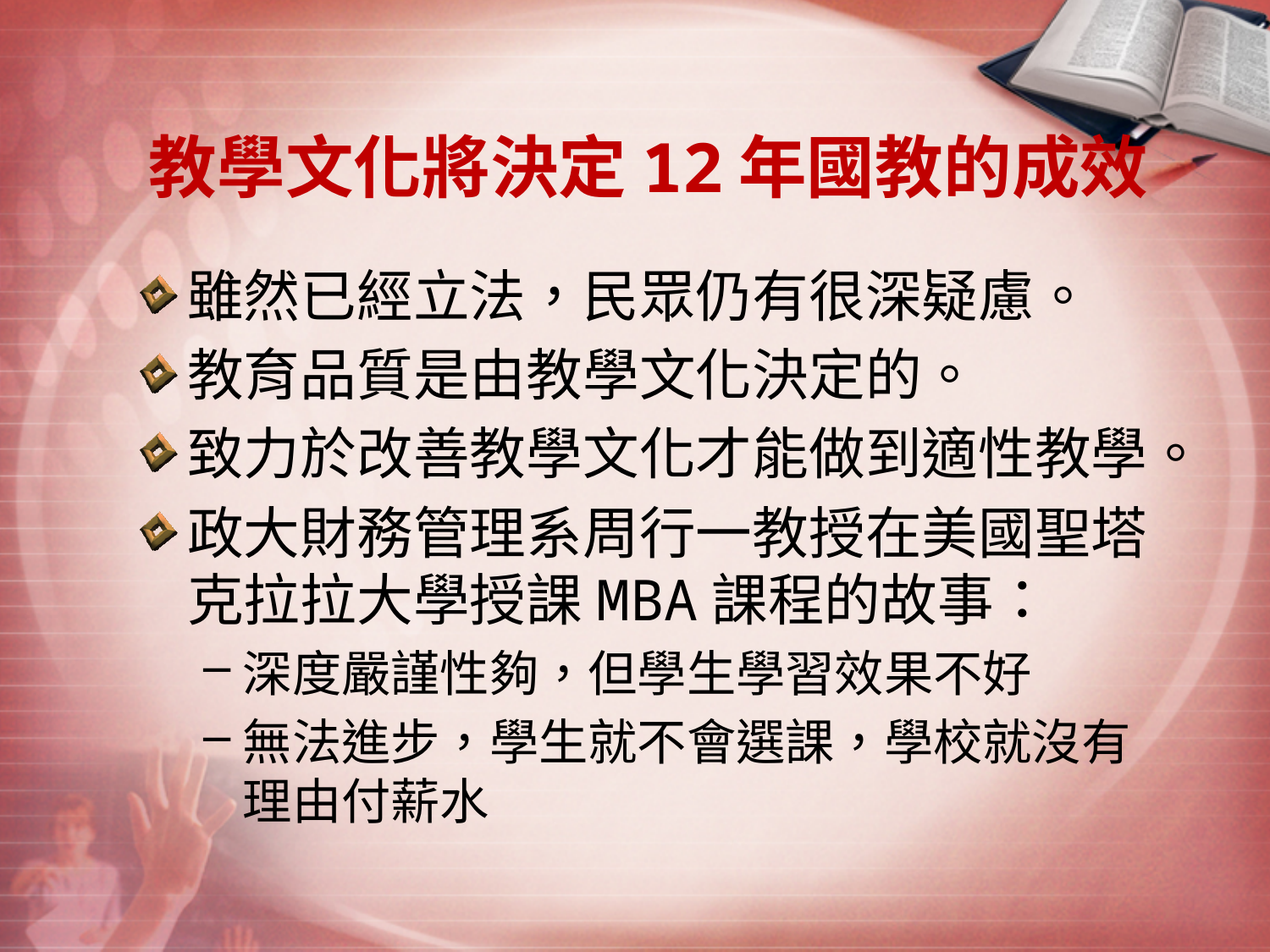

# 教學文化將決定12年國教的成效
雖然已經立法，民眾仍有很深疑慮。
教育品質是由教學文化決定的。
致力於改善教學文化才能做到適性教學。
政大財務管理系周行一教授在美國聖塔克拉拉大學授課MBA課程的故事：
深度嚴謹性夠，但學生學習效果不好
無法進步，學生就不會選課，學校就沒有理由付薪水